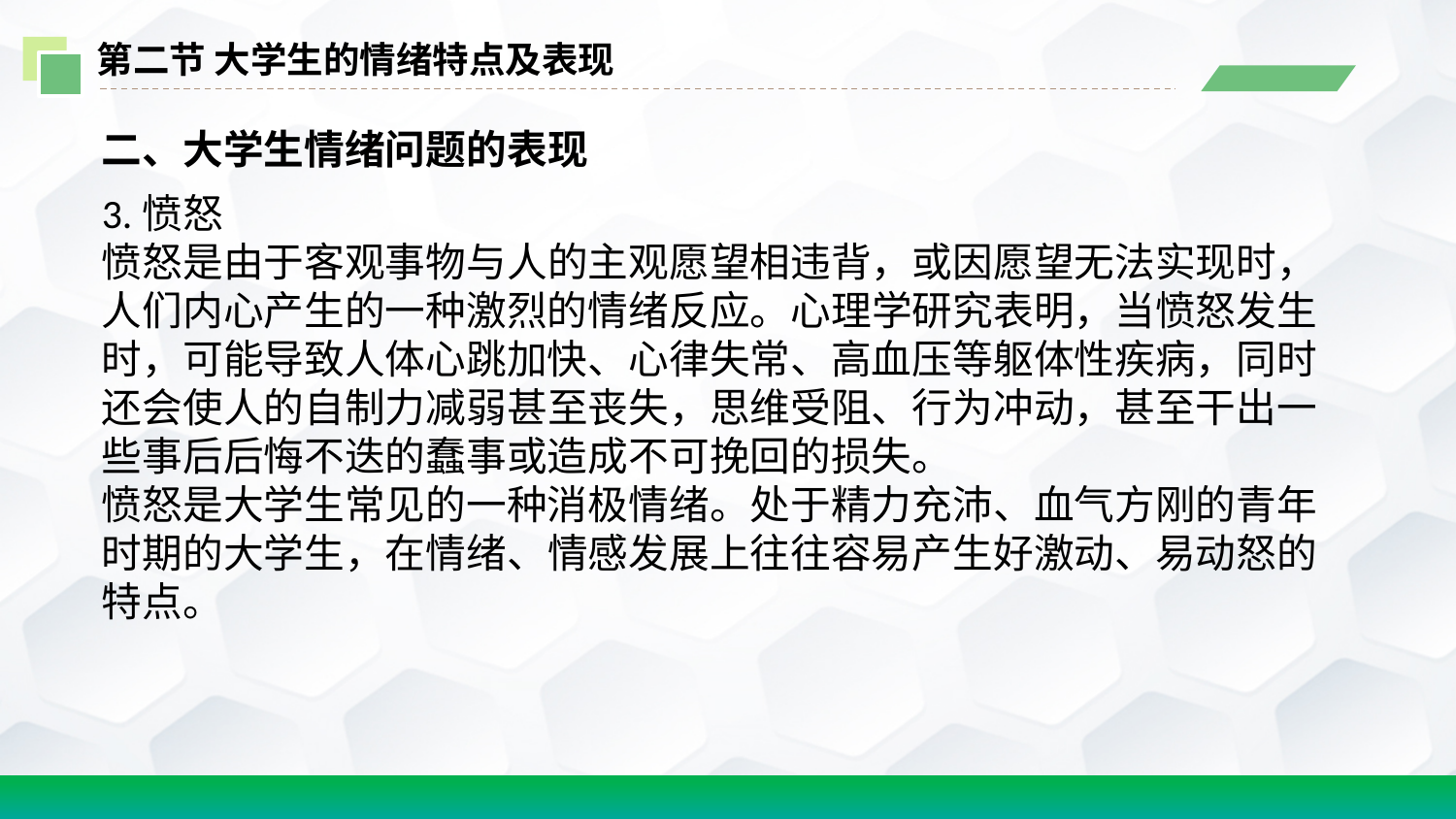

第二节 大学生的情绪特点及表现
二、大学生情绪问题的表现
3.愤怒
愤怒是由于客观事物与人的主观愿望相违背，或因愿望无法实现时，人们内心产生的一种激烈的情绪反应。心理学研究表明，当愤怒发生时，可能导致人体心跳加快、心律失常、高血压等躯体性疾病，同时还会使人的自制力减弱甚至丧失，思维受阻、行为冲动，甚至干出一些事后后悔不迭的蠢事或造成不可挽回的损失。
愤怒是大学生常见的一种消极情绪。处于精力充沛、血气方刚的青年时期的大学生，在情绪、情感发展上往往容易产生好激动、易动怒的特点。